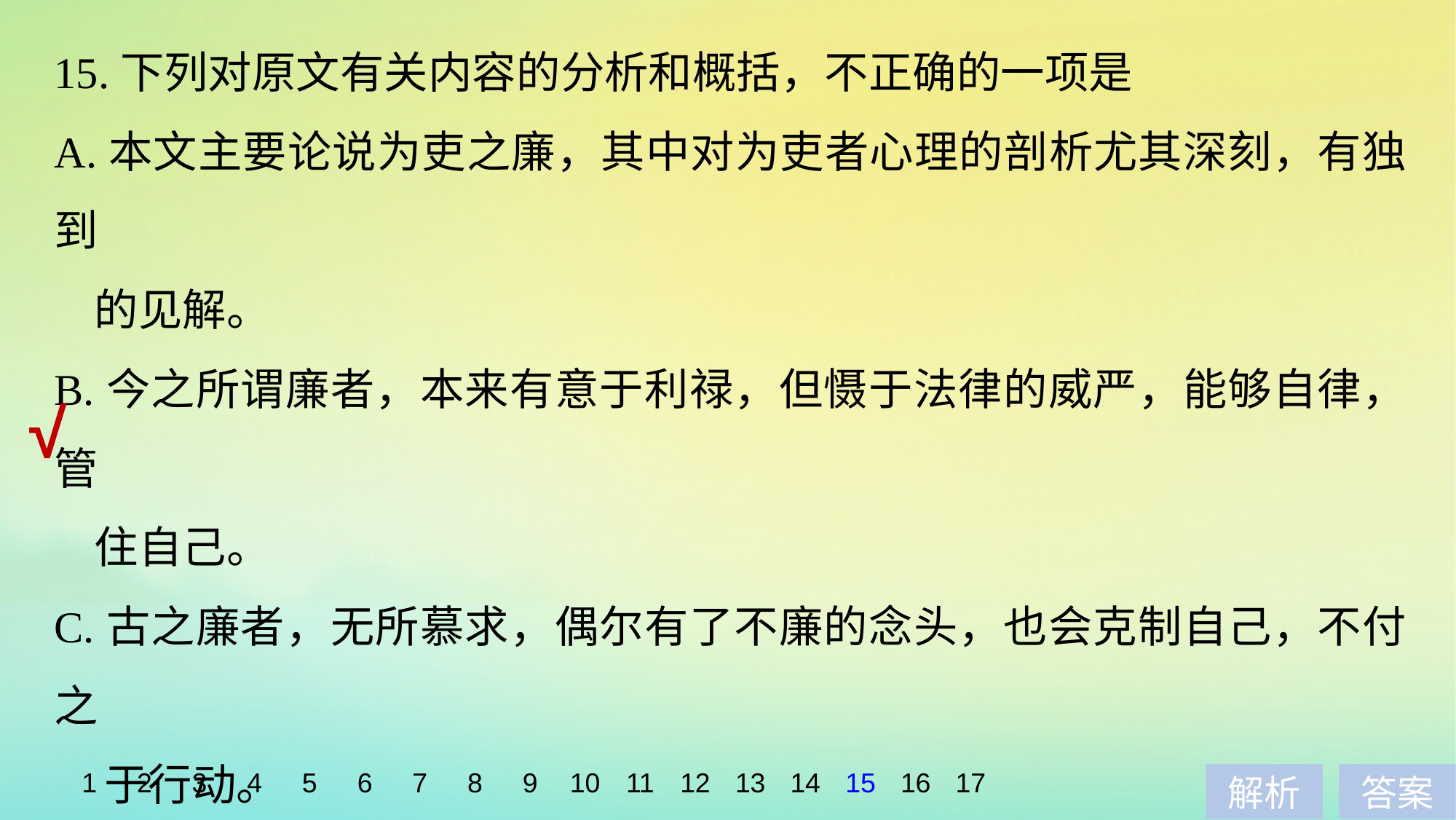

15.下列对原文有关内容的分析和概括，不正确的一项是
A.本文主要论说为吏之廉，其中对为吏者心理的剖析尤其深刻，有独到
   的见解。
B.今之所谓廉者，本来有意于利禄，但慑于法律的威严，能够自律，管
   住自己。
C.古之廉者，无所慕求，偶尔有了不廉的念头，也会克制自己，不付之
    于行动。
D.在作者看来，郭文麓升任副使后，权位更加尊显，仍将保持古之廉者
    的本色。
√
1
2
3
4
5
6
7
8
9
10
11
12
13
14
15
16
17
解析
答案